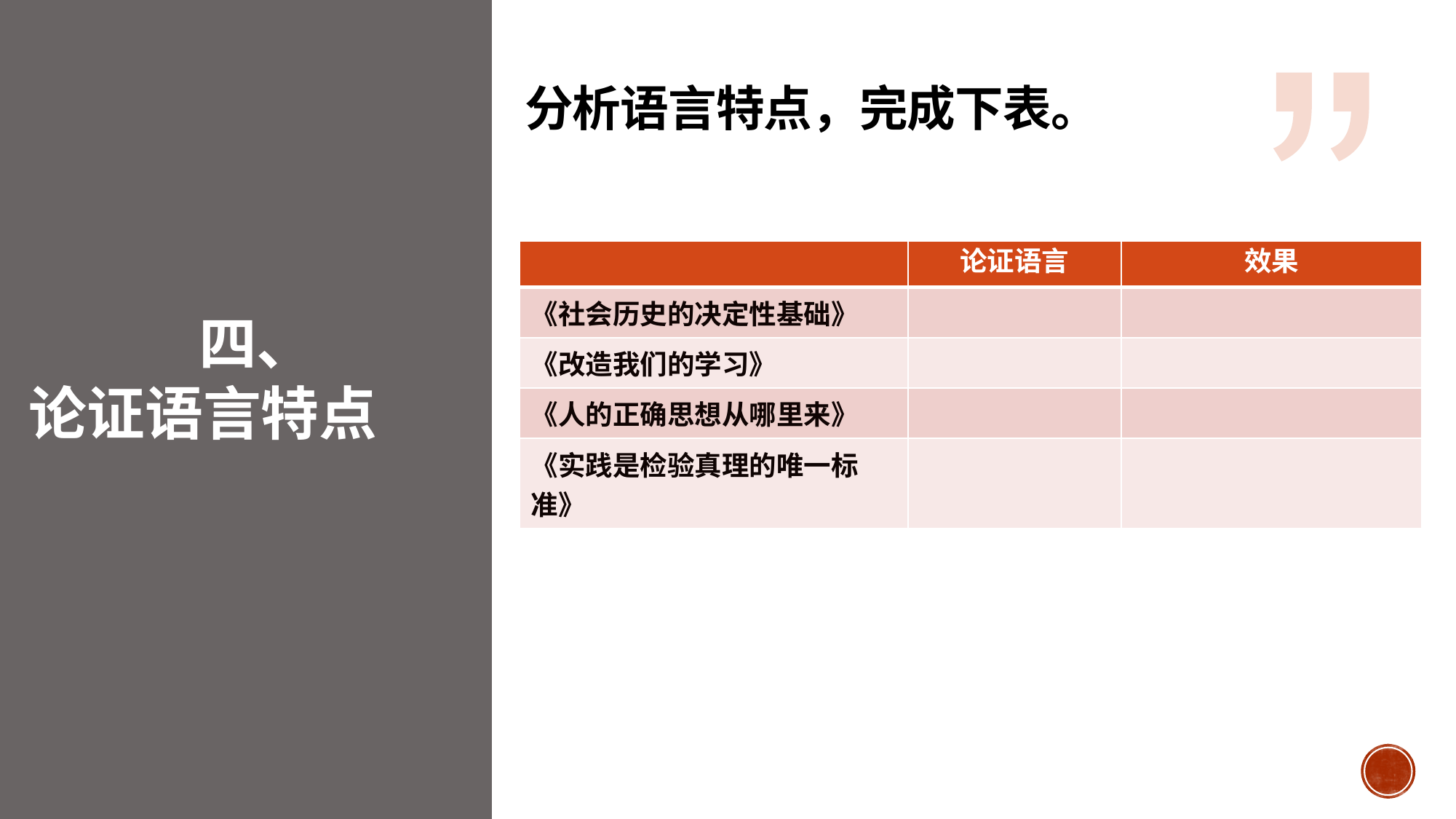

分析语言特点，完成下表。

|  | 论证语言 | 效果 |
| --- | --- | --- |
| 《社会历史的决定性基础》 |  |  |
| 《改造我们的学习》 |  |  |
| 《人的正确思想从哪里来》 |  |  |
| 《实践是检验真理的唯一标准》 |  |  |
四、
论证语言特点